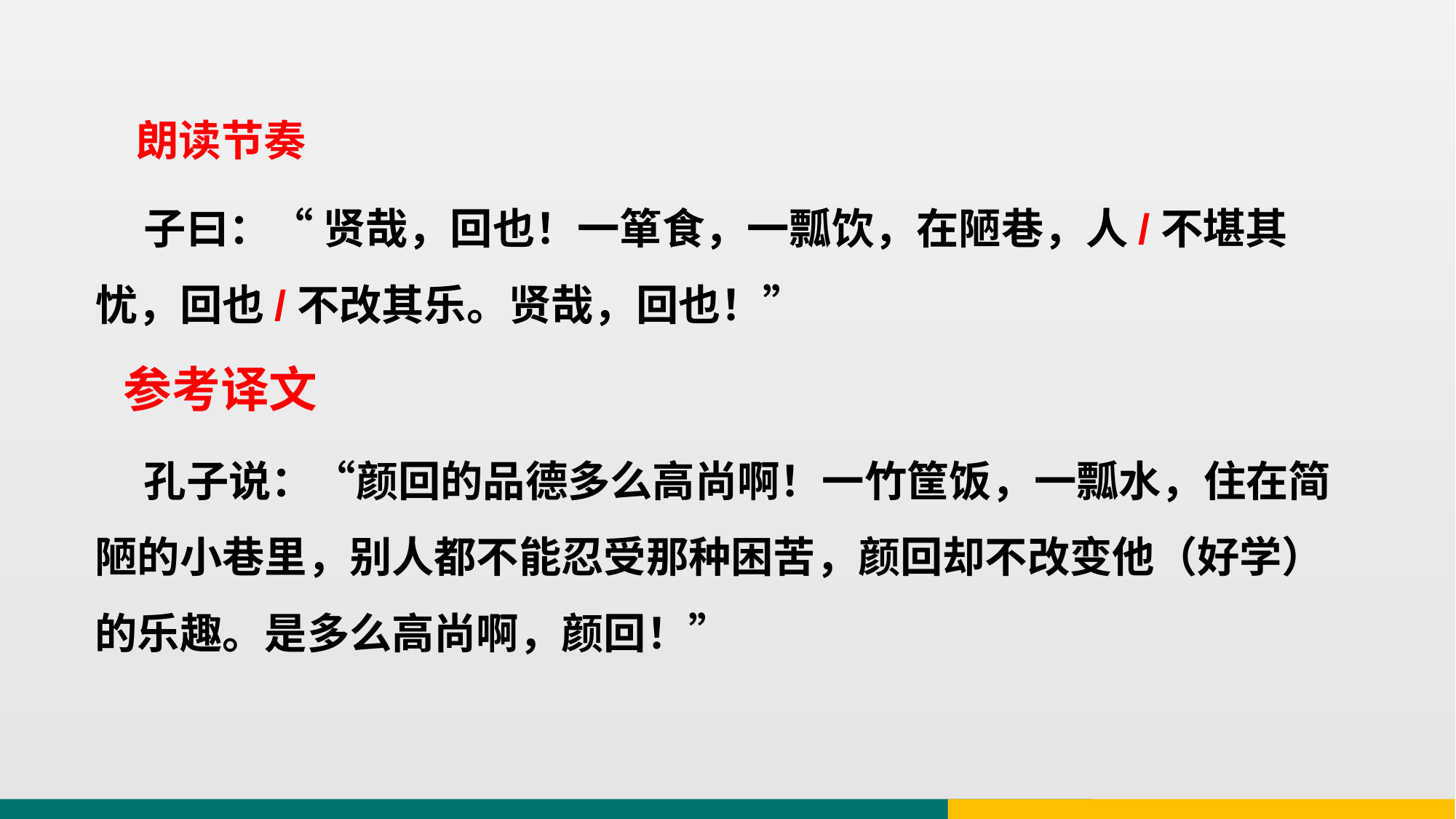

朗读节奏
    子曰：“ 贤哉，回也！一箪食，一瓢饮，在陋巷，人/不堪其忧，回也/不改其乐。贤哉，回也！”
参考译文
    孔子说：“颜回的品德多么高尚啊！一竹筐饭，一瓢水，住在简陋的小巷里，别人都不能忍受那种困苦，颜回却不改变他（好学）的乐趣。是多么高尚啊，颜回！”